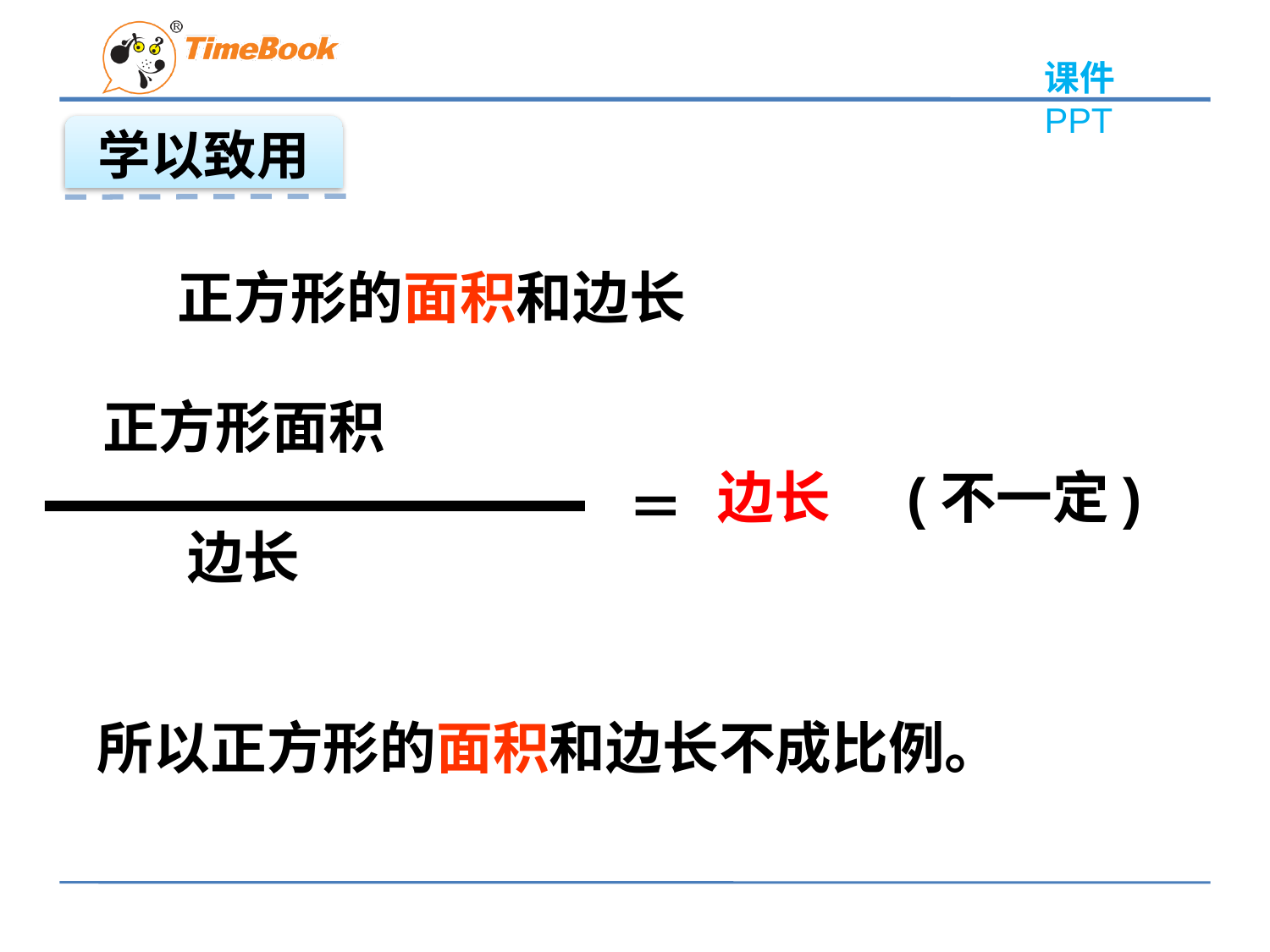

学以致用
正方形的面积和边长
正方形面积
边长
＝
(不一定)

边长
所以正方形的面积和边长不成比例。